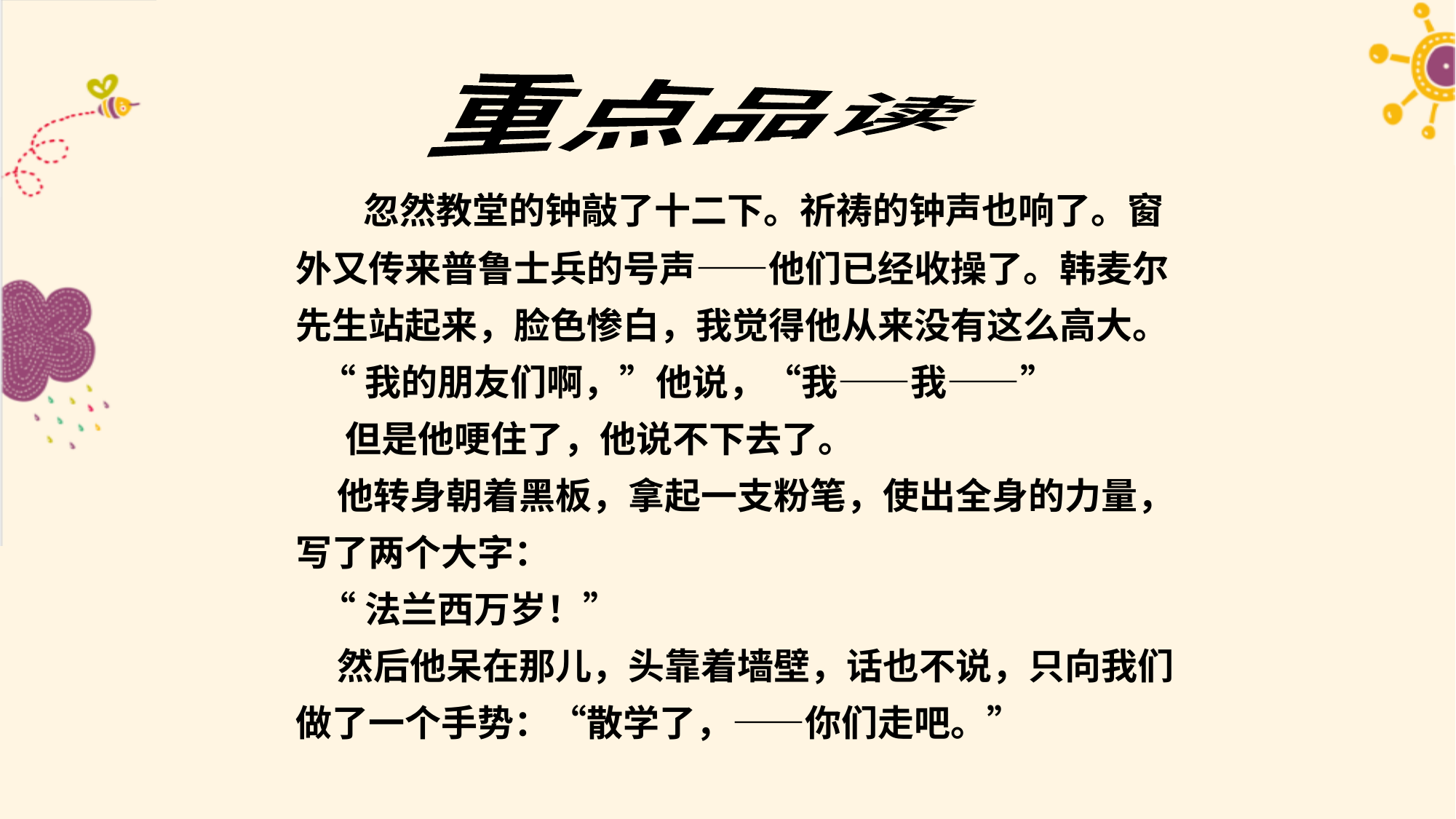

重点品读
      忽然教堂的钟敲了十二下。祈祷的钟声也响了。窗外又传来普鲁士兵的号声——他们已经收操了。韩麦尔先生站起来，脸色惨白，我觉得他从来没有这么高大。
   “我的朋友们啊，”他说，“我——我——”
     但是他哽住了，他说不下去了。
    他转身朝着黑板，拿起一支粉笔，使出全身的力量，写了两个大字：
   “法兰西万岁！”
    然后他呆在那儿，头靠着墙壁，话也不说，只向我们做了一个手势：“散学了，——你们走吧。”